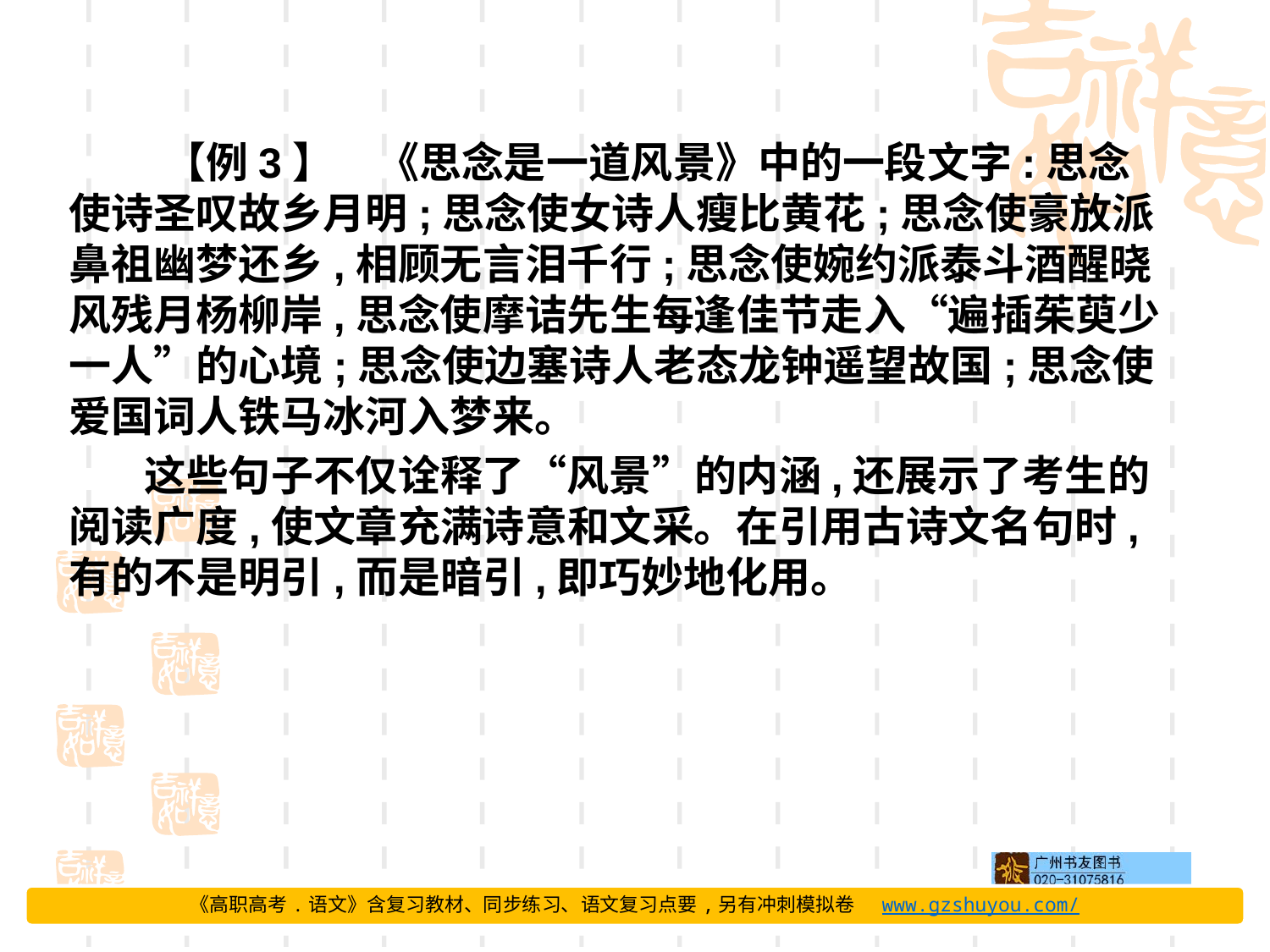

【例3】　《思念是一道风景》中的一段文字:思念使诗圣叹故乡月明;思念使女诗人瘦比黄花;思念使豪放派鼻祖幽梦还乡,相顾无言泪千行;思念使婉约派泰斗酒醒晓风残月杨柳岸,思念使摩诘先生每逢佳节走入“遍插茱萸少一人”的心境;思念使边塞诗人老态龙钟遥望故国;思念使爱国词人铁马冰河入梦来。
这些句子不仅诠释了“风景”的内涵,还展示了考生的阅读广度,使文章充满诗意和文采。在引用古诗文名句时,有的不是明引,而是暗引,即巧妙地化用。